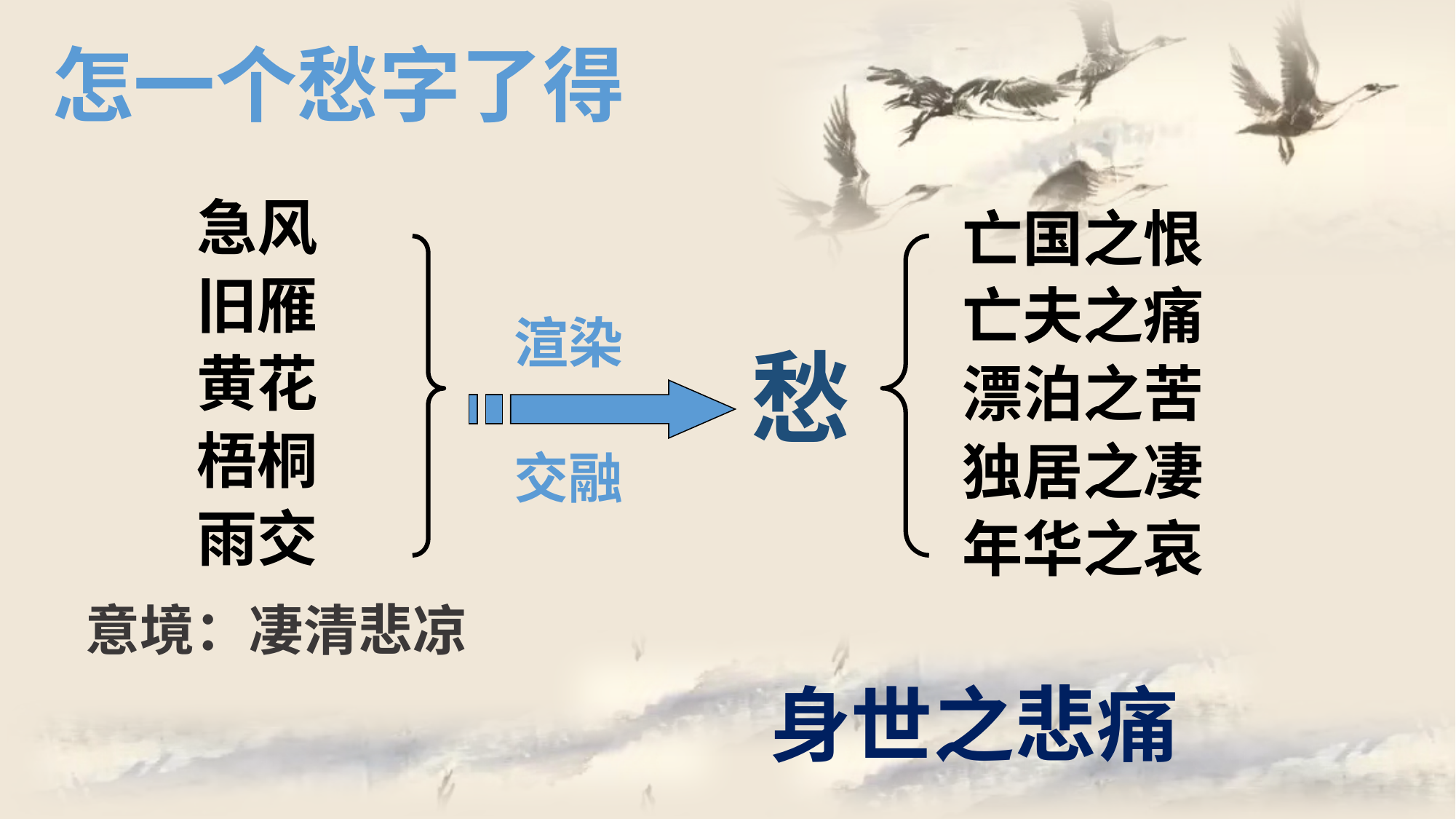

怎一个愁字了得
急风
旧雁
黄花
梧桐
雨交

亡国之恨
亡夫之痛
漂泊之苦
独居之凄
年华之哀

渲染
愁

交融
意境：凄清悲凉
身世之悲痛